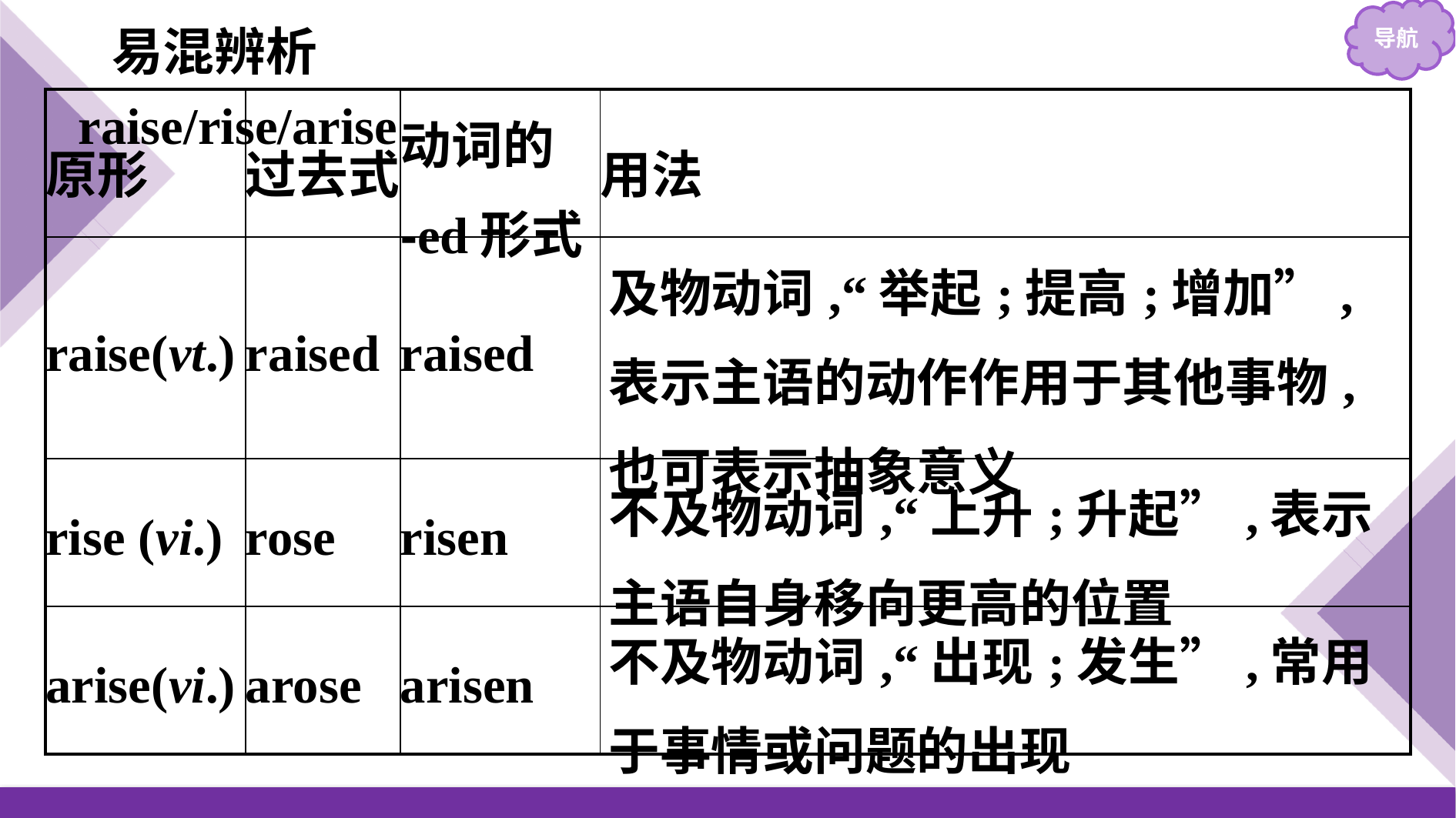

易混辨析 raise/rise/arise
| 原形 | 过去式 | 动词的 -ed形式 | 用法 |
| --- | --- | --- | --- |
| raise(vt.) | raised | raised | 及物动词,“举起;提高;增加”,表示主语的动作作用于其他事物,也可表示抽象意义 |
| rise (vi.) | rose | risen | 不及物动词,“上升;升起”,表示主语自身移向更高的位置 |
| arise(vi.) | arose | arisen | 不及物动词,“出现;发生”,常用于事情或问题的出现 |